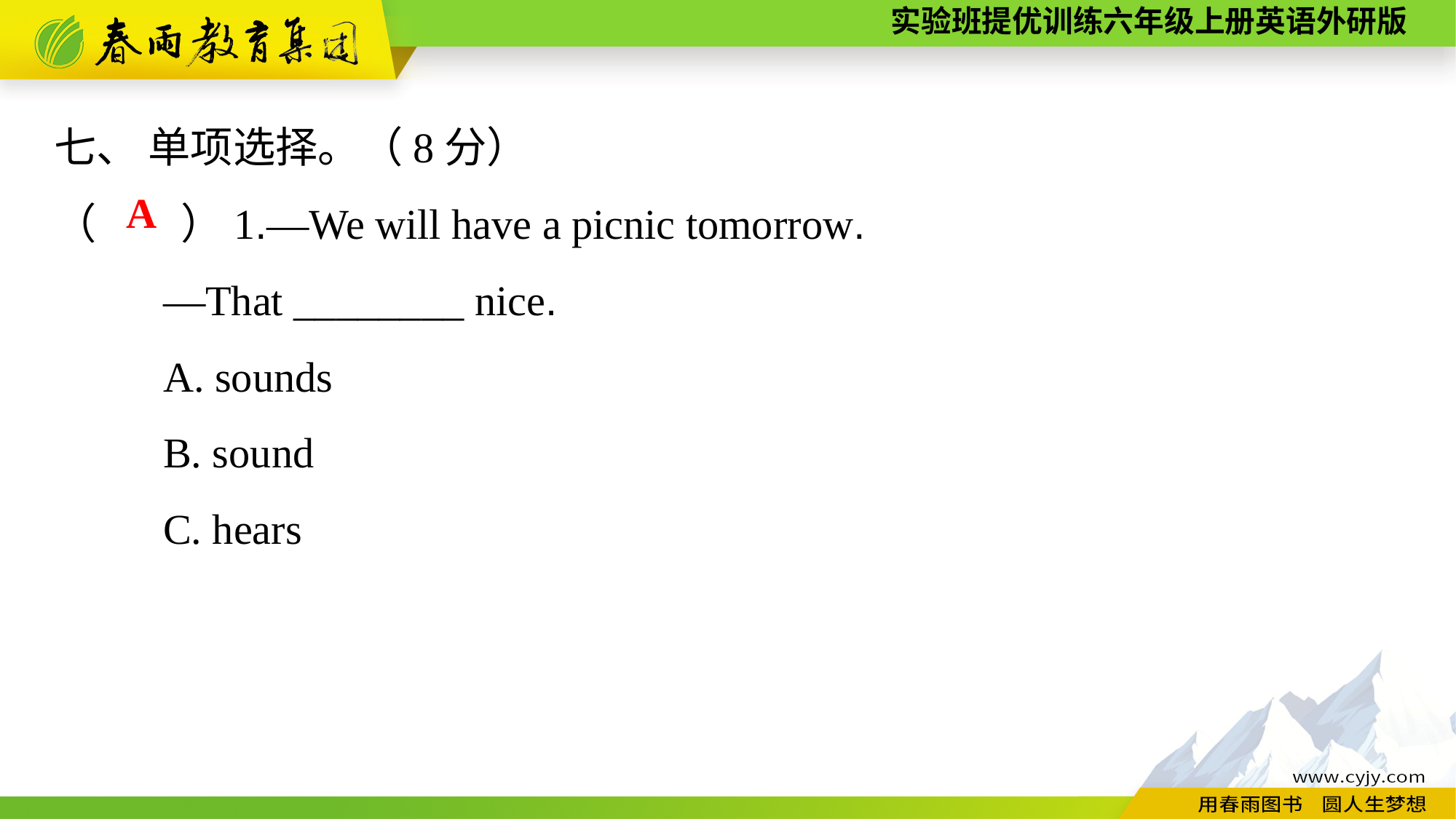

七、 单项选择。（8分）
（　　）1.—We will have a picnic tomorrow.
	—That ________ nice.
	A. sounds
	B. sound
	C. hears
A